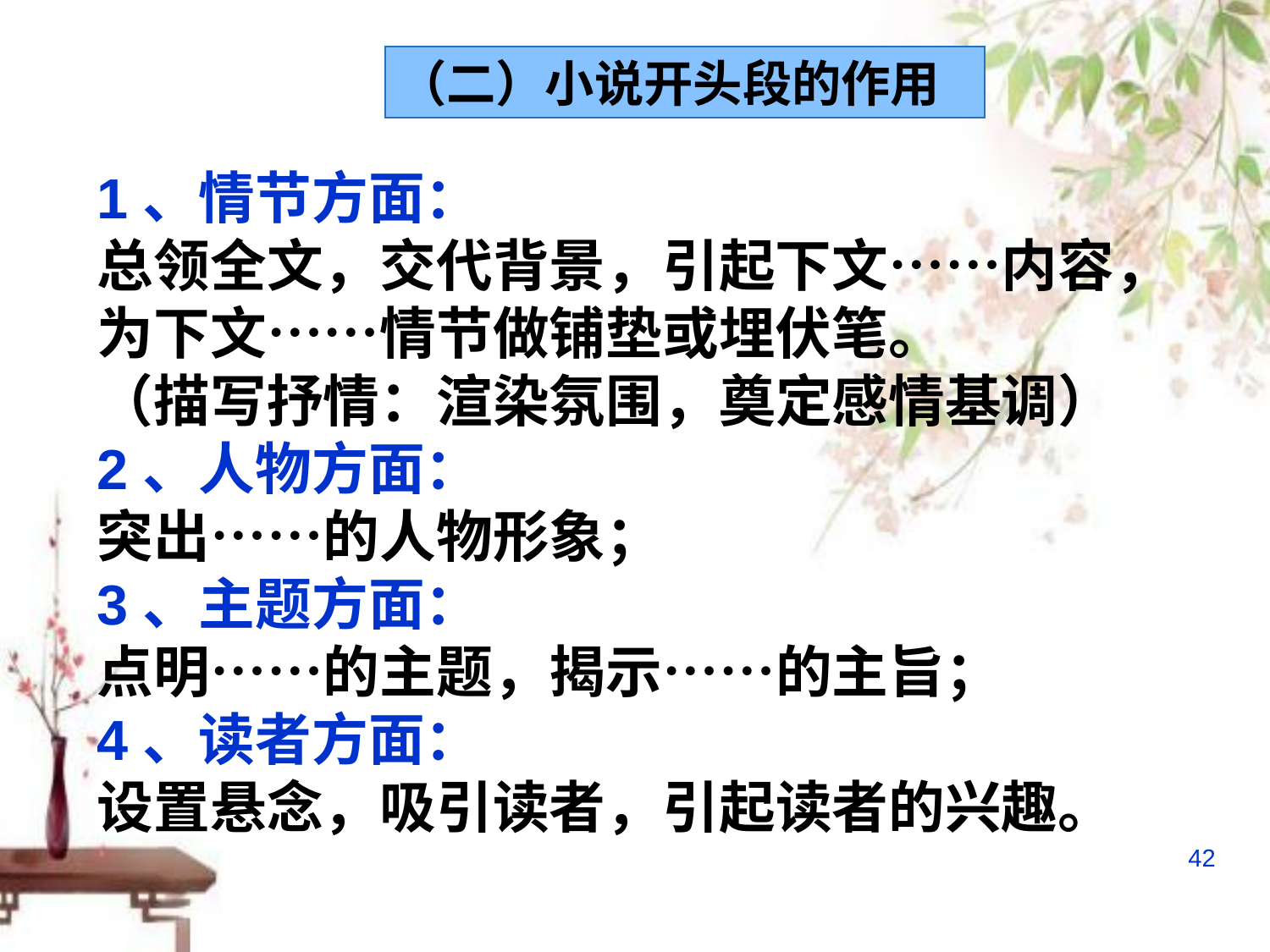

（二）小说开头段的作用
1、情节方面：
总领全文，交代背景，引起下文……内容，为下文……情节做铺垫或埋伏笔。
（描写抒情：渲染氛围，奠定感情基调）
2、人物方面：
突出……的人物形象；
3、主题方面：
点明……的主题，揭示……的主旨；
4、读者方面：
设置悬念，吸引读者，引起读者的兴趣。
42